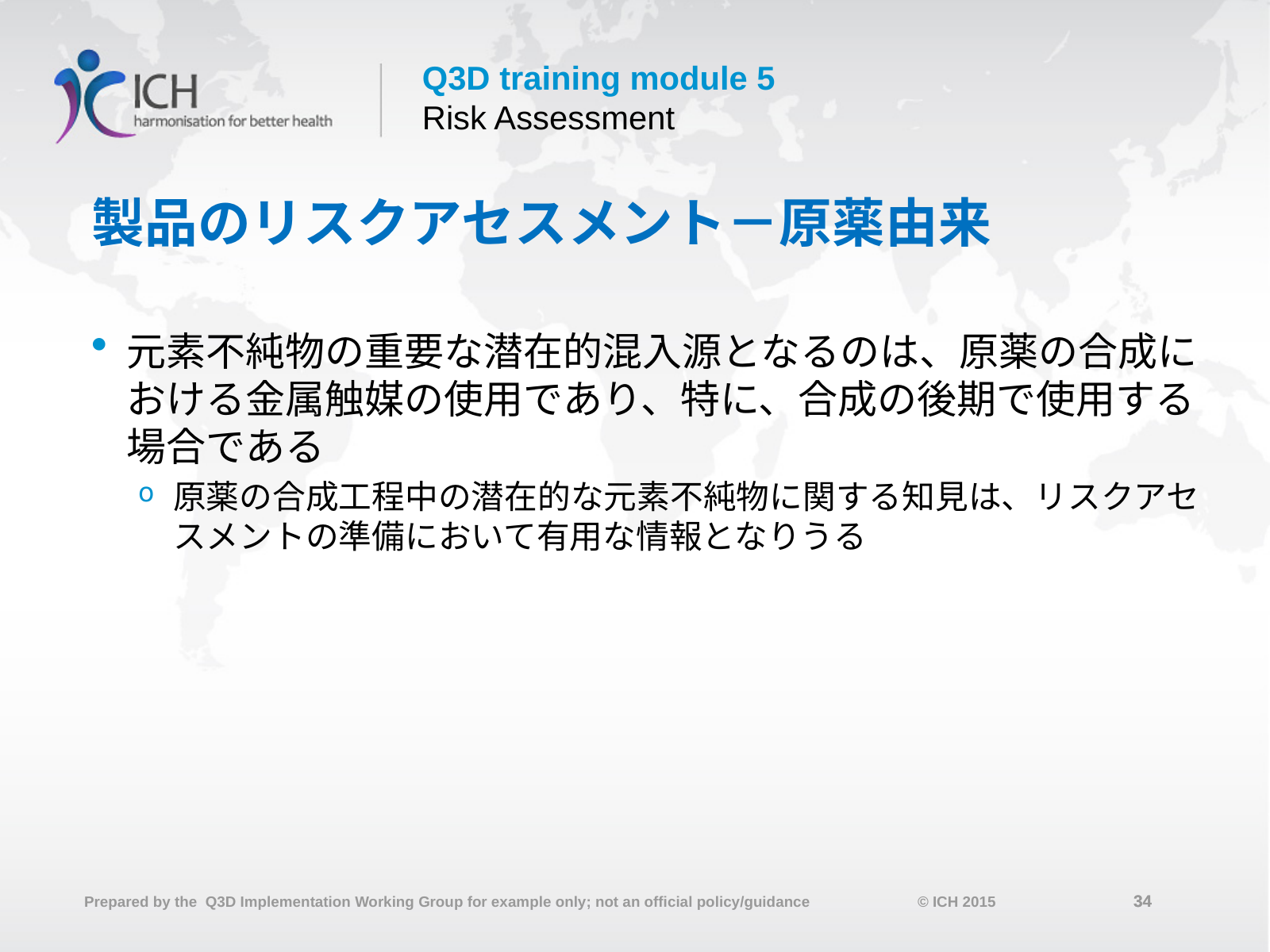

# 製品のリスクアセスメント－原薬由来
元素不純物の重要な潜在的混入源となるのは、原薬の合成における金属触媒の使用であり、特に、合成の後期で使用する場合である
原薬の合成工程中の潜在的な元素不純物に関する知見は、リスクアセスメントの準備において有用な情報となりうる